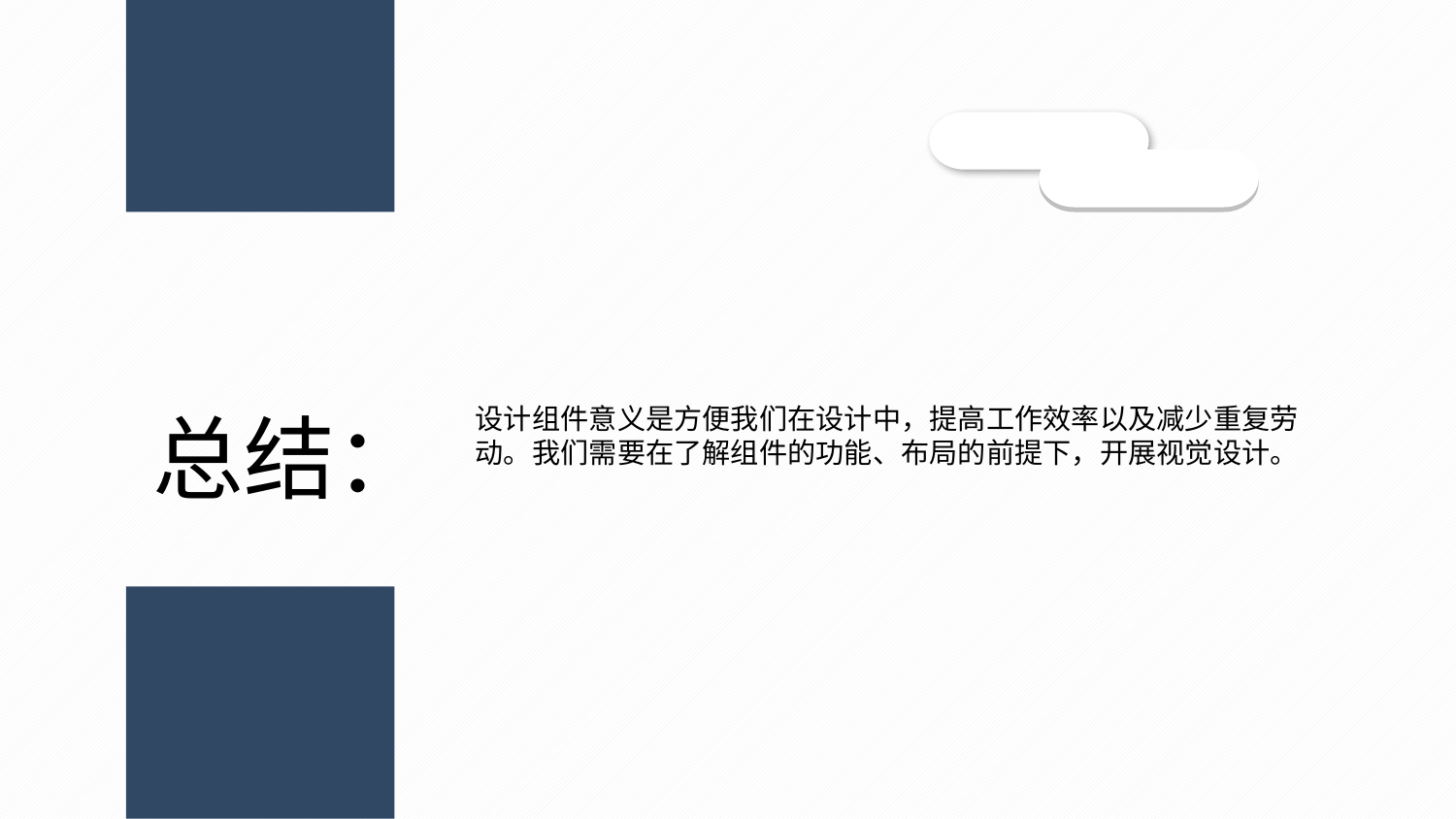

总结：
设计组件意义是方便我们在设计中，提高工作效率以及减少重复劳动。我们需要在了解组件的功能、布局的前提下，开展视觉设计。